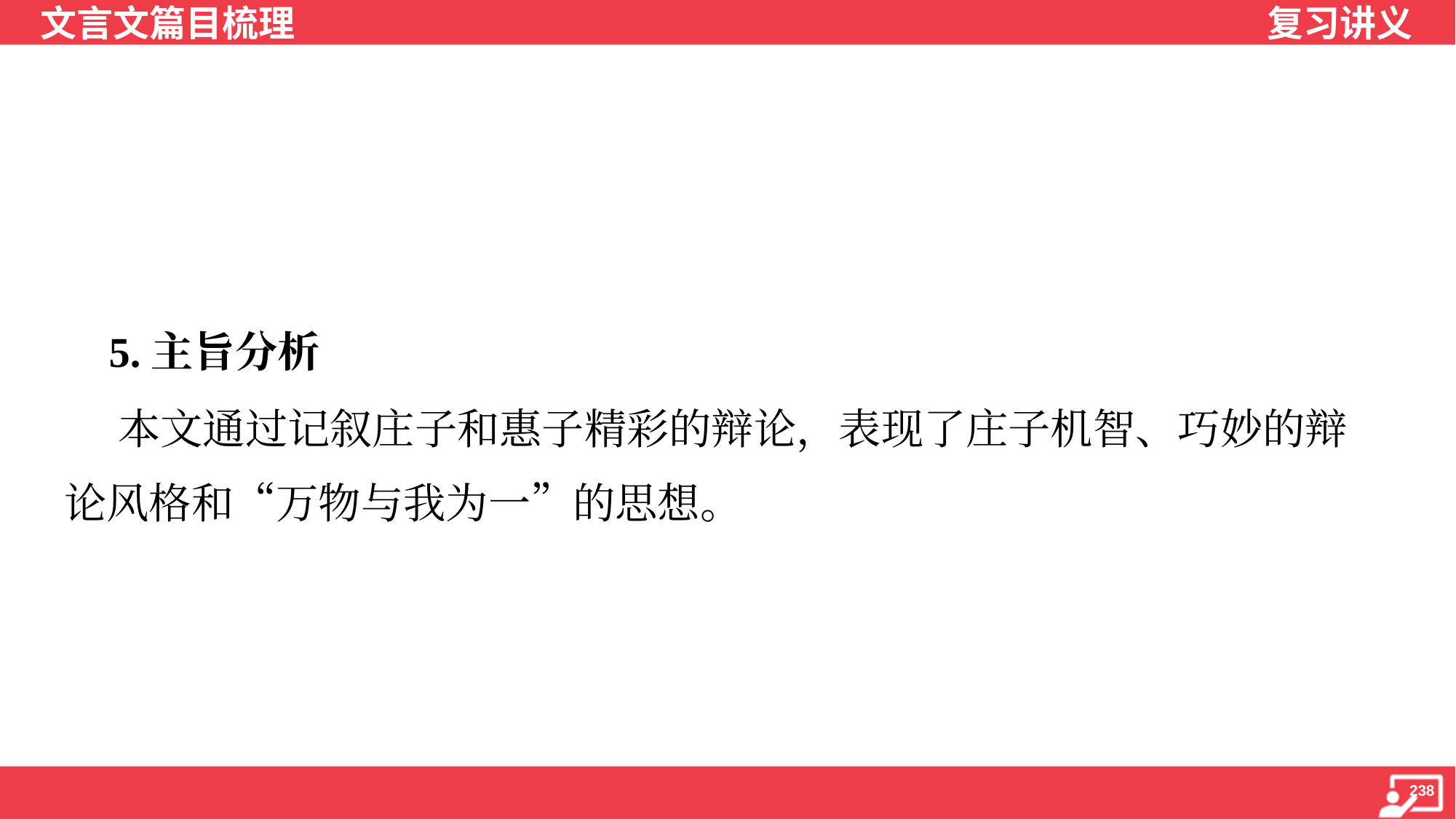

5.主旨分析
    本文通过记叙庄子和惠子精彩的辩论，表现了庄子机智、巧妙的辩
论风格和“万物与我为一”的思想。